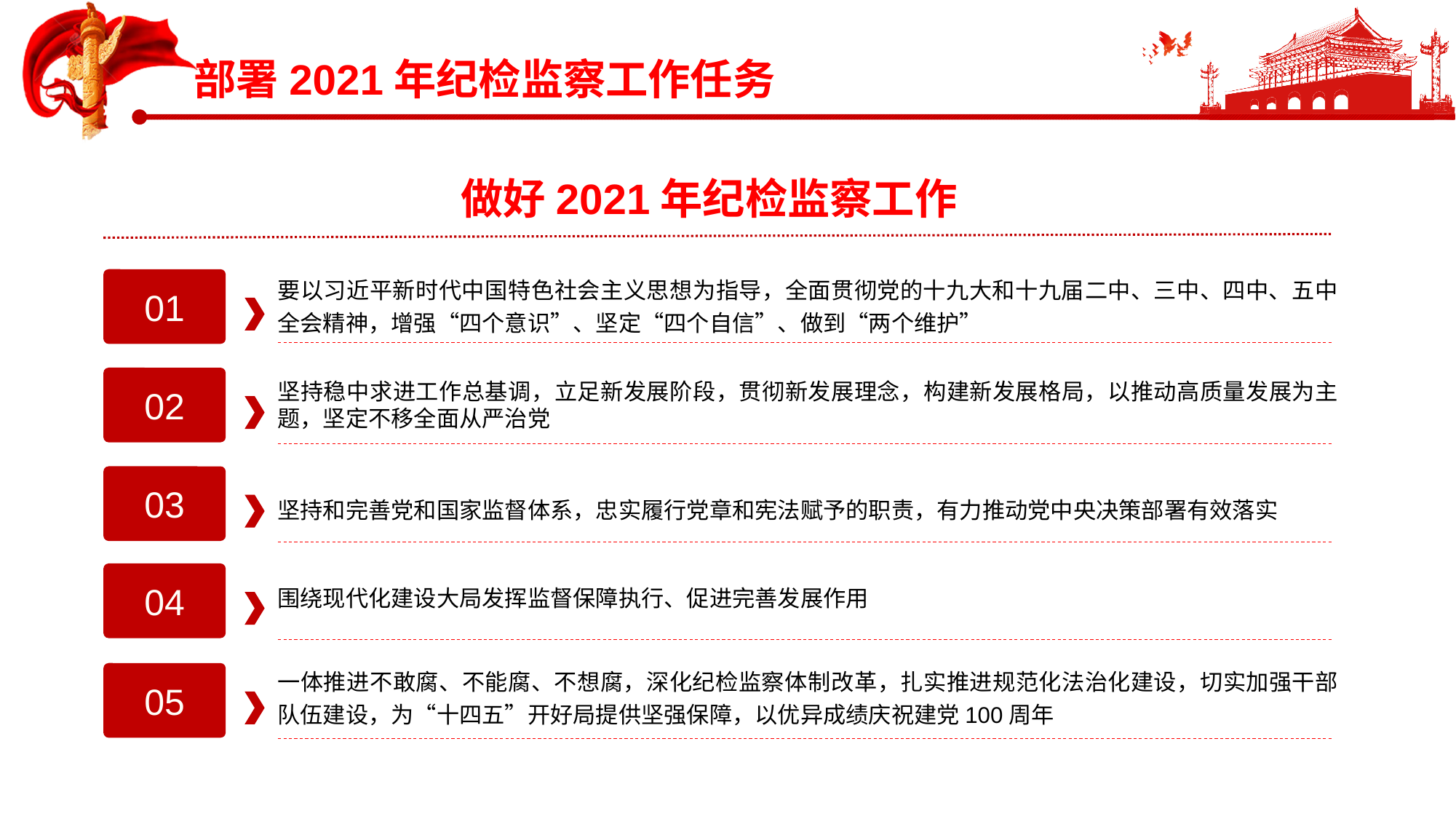

做好2021年纪检监察工作
要以习近平新时代中国特色社会主义思想为指导，全面贯彻党的十九大和十九届二中、三中、四中、五中全会精神，增强“四个意识”、坚定“四个自信”、做到“两个维护”
01

02
坚持稳中求进工作总基调，立足新发展阶段，贯彻新发展理念，构建新发展格局，以推动高质量发展为主题，坚定不移全面从严治党

03
坚持和完善党和国家监督体系，忠实履行党章和宪法赋予的职责，有力推动党中央决策部署有效落实

04
围绕现代化建设大局发挥监督保障执行、促进完善发展作用

一体推进不敢腐、不能腐、不想腐，深化纪检监察体制改革，扎实推进规范化法治化建设，切实加强干部队伍建设，为“十四五”开好局提供坚强保障，以优异成绩庆祝建党100周年
05